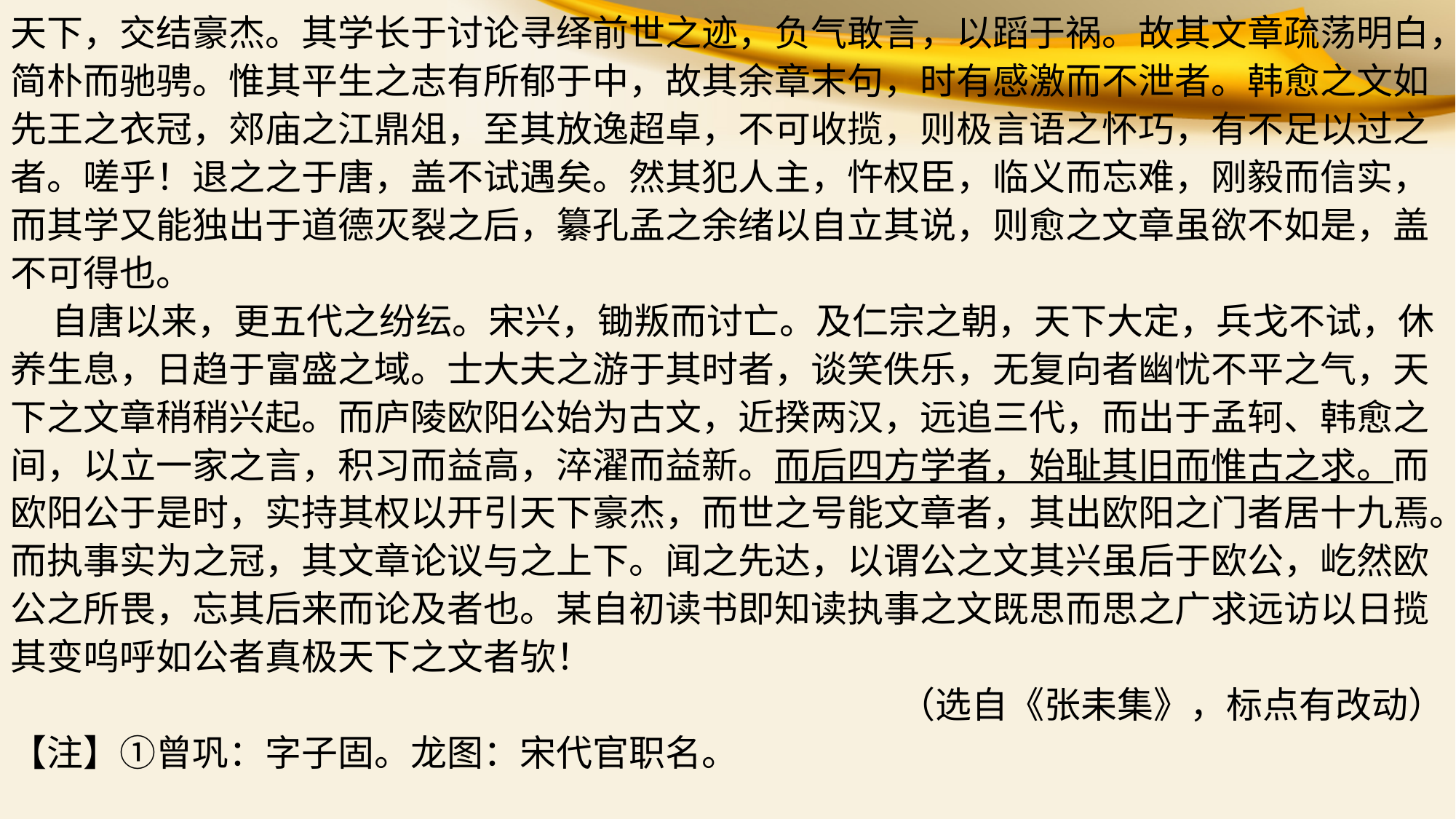

天下，交结豪杰。其学长于讨论寻绎前世之迹，负气敢言，以蹈于祸。故其文章疏荡明白，简朴而驰骋。惟其平生之志有所郁于中，故其余章末句，时有感激而不泄者。韩愈之文如先王之衣冠，郊庙之江鼎俎，至其放逸超卓，不可收揽，则极言语之怀巧，有不足以过之者。嗟乎！退之之于唐，盖不试遇矣。然其犯人主，忤权臣，临义而忘难，刚毅而信实，而其学又能独出于道德灭裂之后，纂孔孟之余绪以自立其说，则愈之文章虽欲不如是，盖不可得也。
    自唐以来，更五代之纷纭。宋兴，锄叛而讨亡。及仁宗之朝，天下大定，兵戈不试，休养生息，日趋于富盛之域。士大夫之游于其时者，谈笑佚乐，无复向者幽忧不平之气，天下之文章稍稍兴起。而庐陵欧阳公始为古文，近揆两汉，远追三代，而出于孟轲、韩愈之间，以立一家之言，积习而益高，淬濯而益新。而后四方学者，始耻其旧而惟古之求。而欧阳公于是时，实持其权以开引天下豪杰，而世之号能文章者，其出欧阳之门者居十九焉。而执事实为之冠，其文章论议与之上下。闻之先达，以谓公之文其兴虽后于欧公，屹然欧公之所畏，忘其后来而论及者也。某自初读书即知读执事之文既思而思之广求远访以日揽其变呜呼如公者真极天下之文者欤！
（选自《张耒集》，标点有改动）
【注】①曾巩：字子固。龙图：宋代官职名。